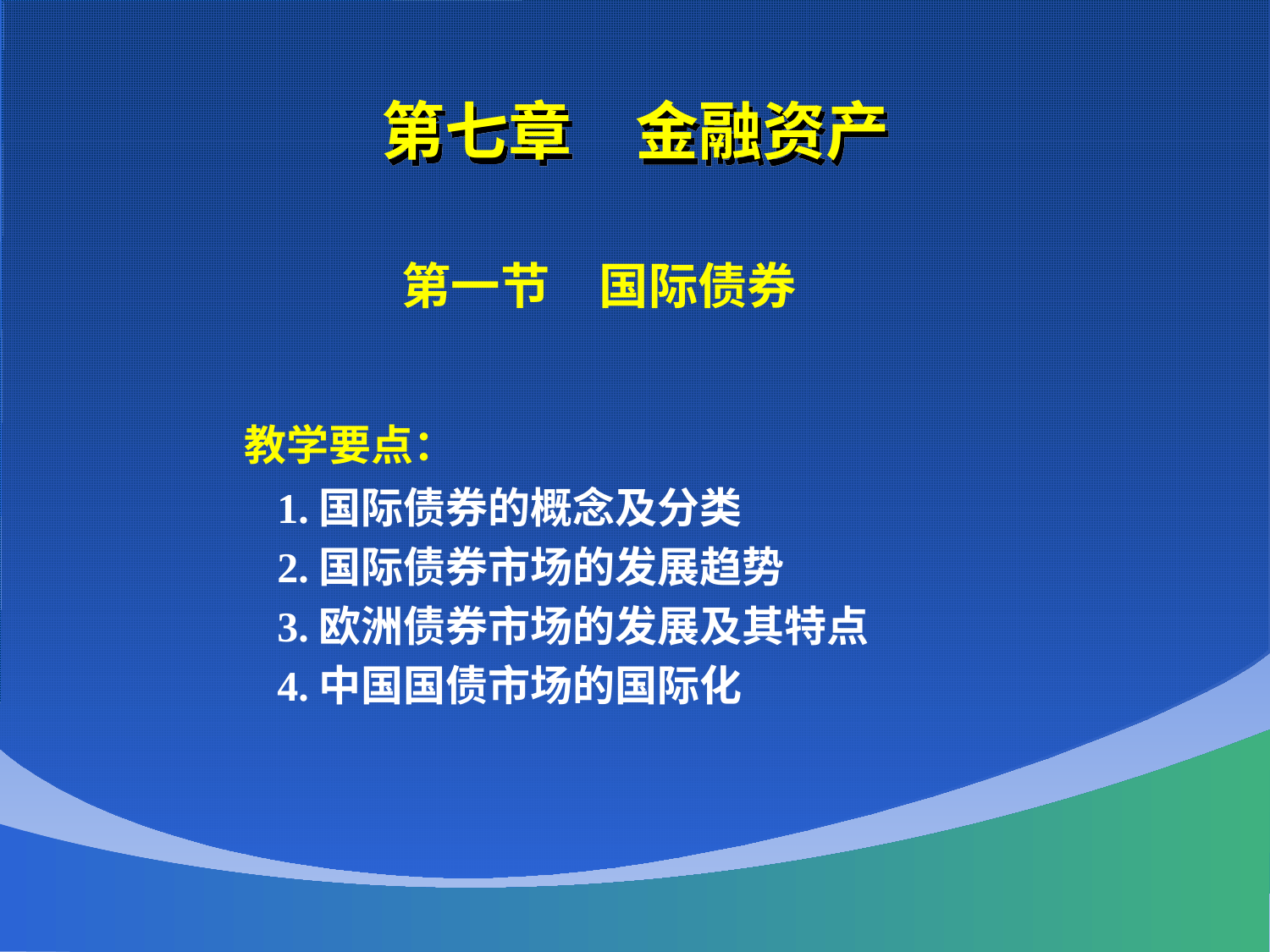

# 第七章　金融资产

                            第一节　国际债券

            教学要点：
                   1.国际债券的概念及分类
                   2.国际债券市场的发展趋势
                   3.欧洲债券市场的发展及其特点
                   4.中国国债市场的国际化